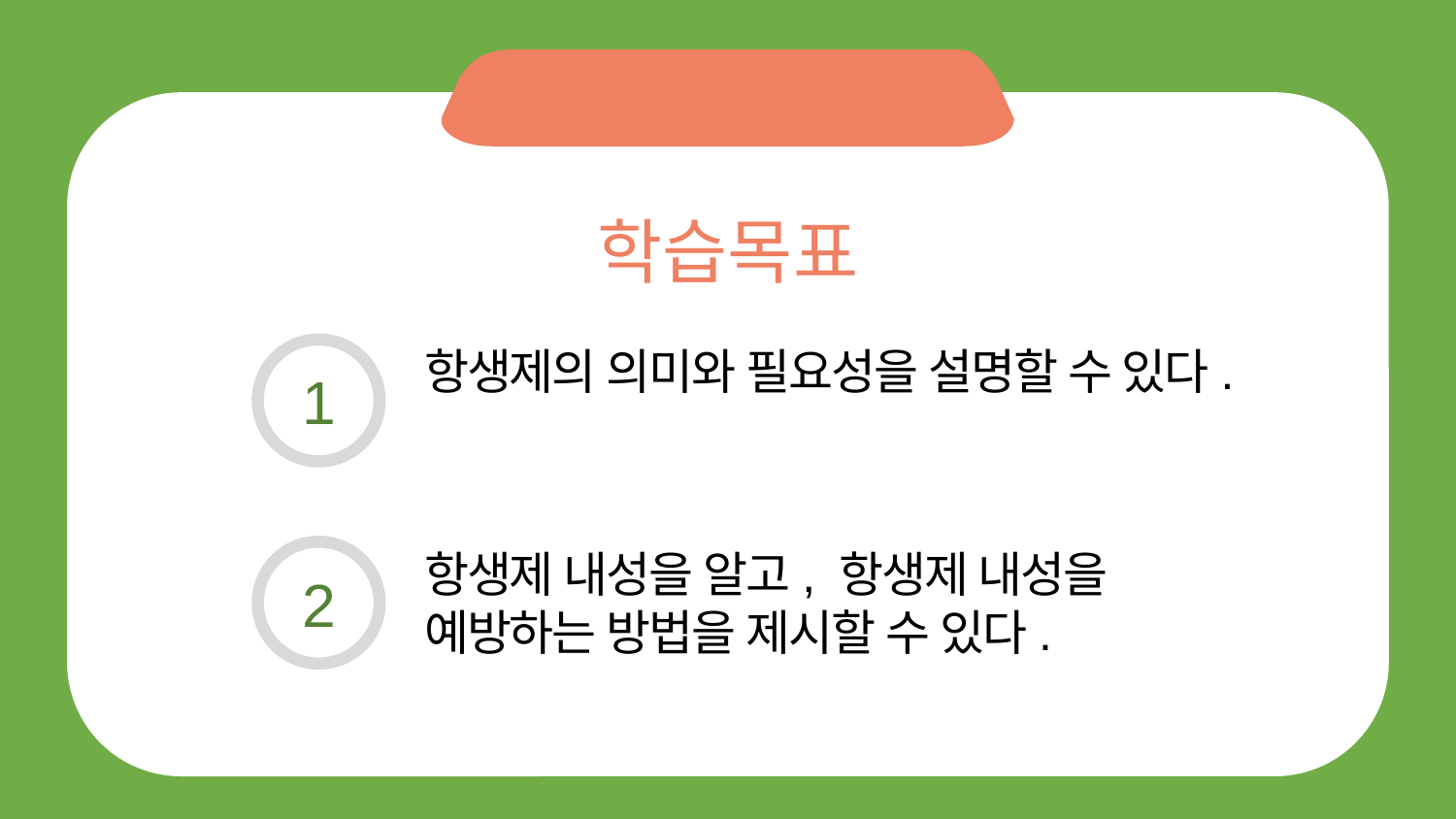

학습목표
항생제의 의미와 필요성을 설명할 수 있다.
1
항생제 내성을 알고, 항생제 내성을 예방하는 방법을 제시할 수 있다.
2